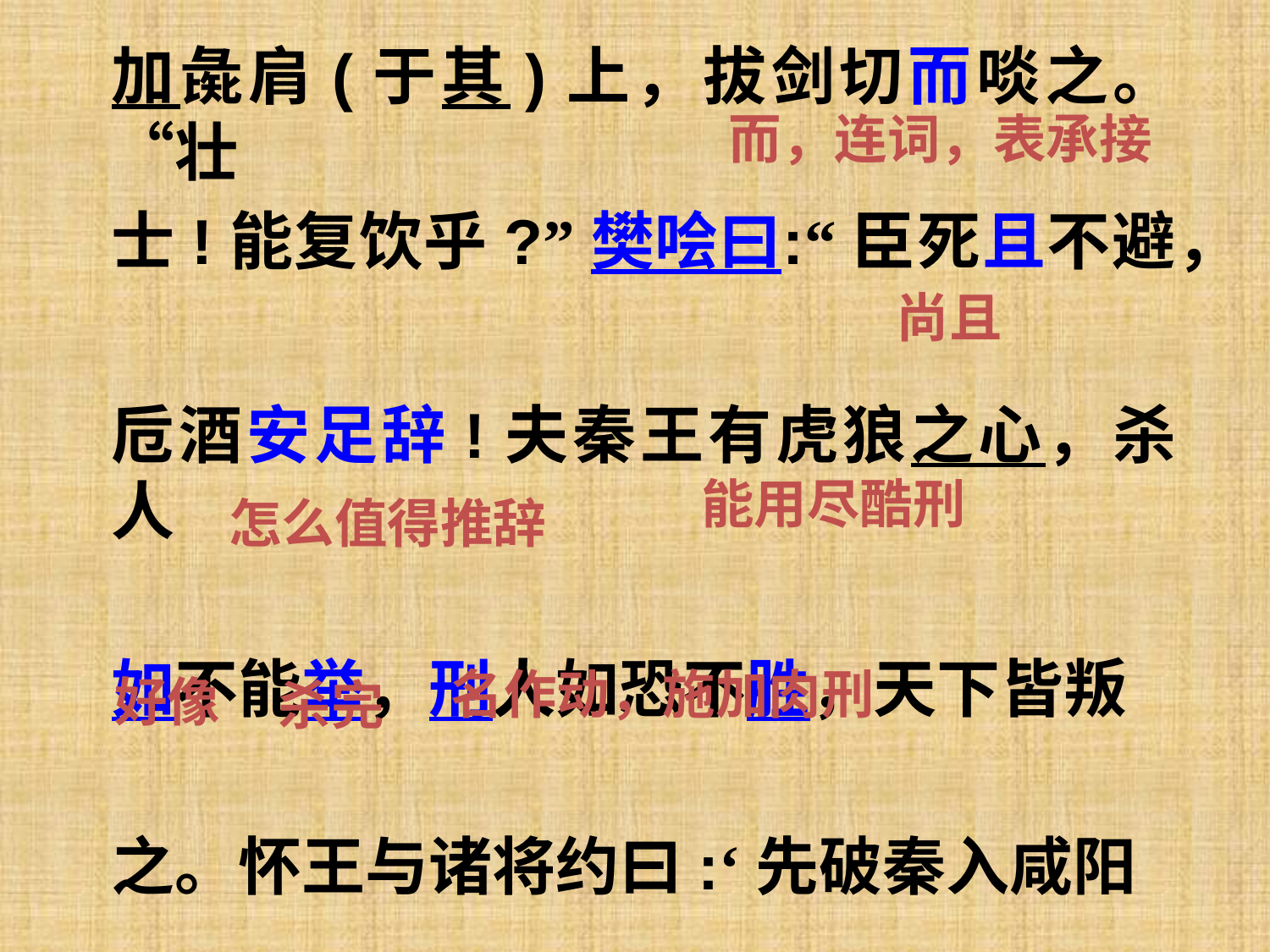

加彘肩(于其)上，拔剑切而啖之。“壮
士!能复饮乎?”樊哙曰:“臣死且不避，

卮酒安足辞!夫秦王有虎狼之心，杀人

如不能举，刑人如恐不胜，天下皆叛

之。怀王与诸将约曰:‘先破秦入咸阳
而，连词，表承接
尚且
怎么值得推辞
能用尽酷刑
名作动，施加肉刑
好像
杀完